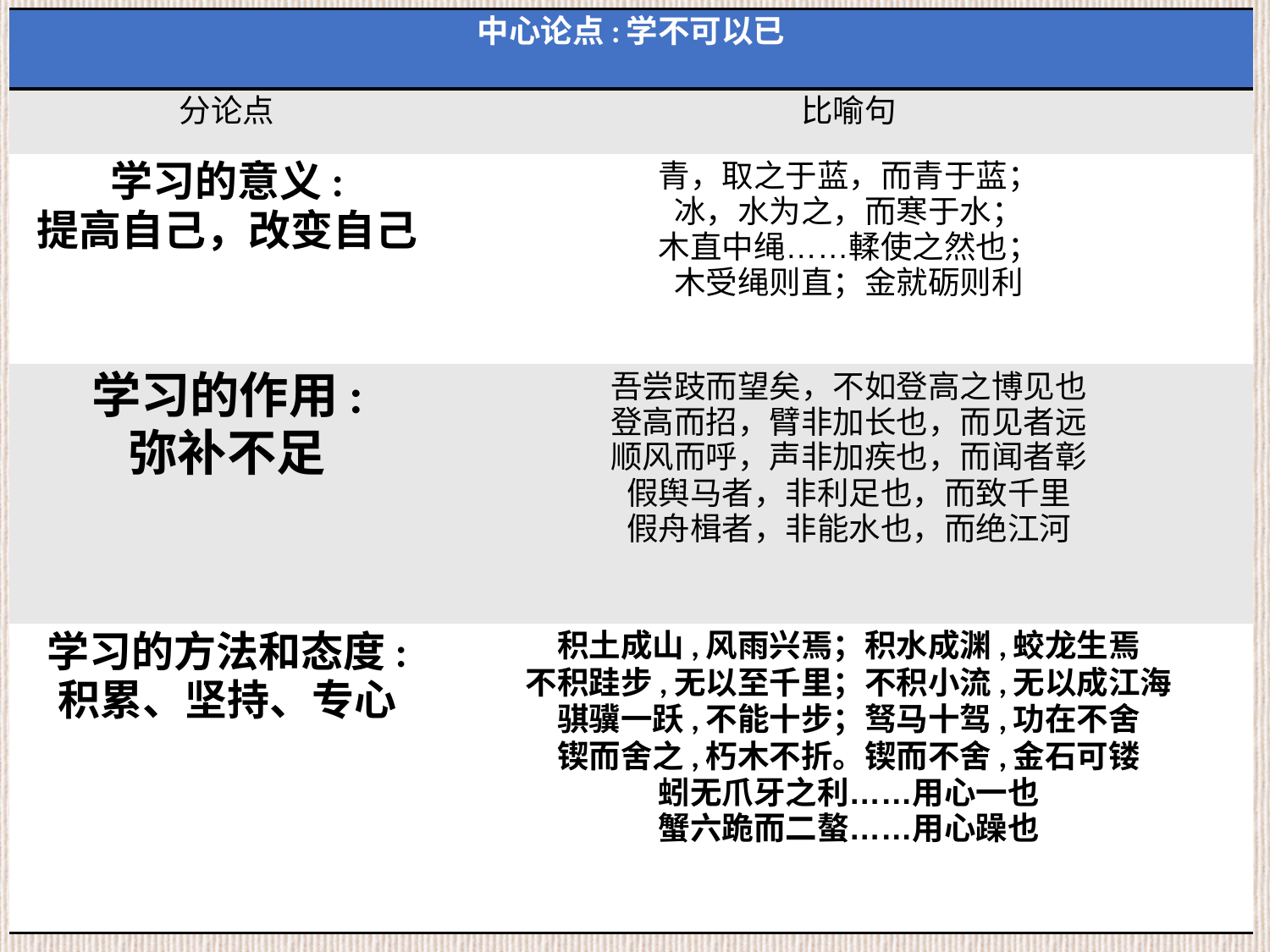

| 中心论点:学不可以已 |  |
| --- | --- |
| 分论点 | 比喻句 |
| 学习的意义: 提高自己，改变自己 | 青，取之于蓝，而青于蓝； 冰，水为之，而寒于水； 木直中绳……輮使之然也； 木受绳则直；金就砺则利 |
| 学习的作用: 弥补不足 | 吾尝跂而望矣，不如登高之博见也 登高而招，臂非加长也，而见者远 顺风而呼，声非加疾也，而闻者彰 假舆马者，非利足也，而致千里 假舟楫者，非能水也，而绝江河 |
| 学习的方法和态度: 积累、坚持、专心 | 积土成山,风雨兴焉；积水成渊,蛟龙生焉 不积跬步,无以至千里；不积小流,无以成江海 骐骥一跃,不能十步；驽马十驾,功在不舍 锲而舍之,朽木不折。锲而不舍,金石可镂 蚓无爪牙之利……用心一也 蟹六跪而二螯……用心躁也 |